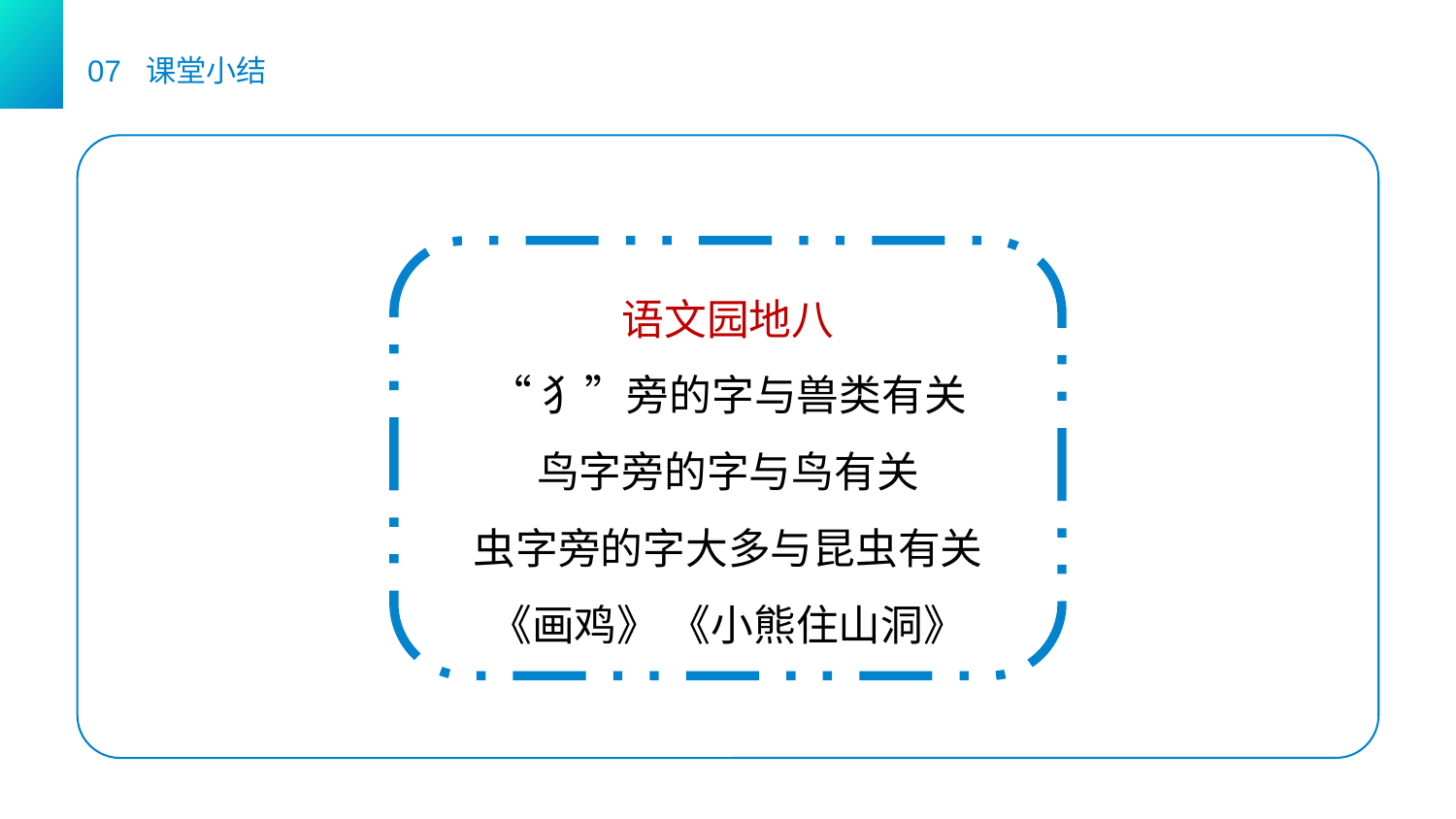

07  课堂小结
语文园地八
“犭”旁的字与兽类有关
鸟字旁的字与鸟有关
虫字旁的字大多与昆虫有关
《画鸡》 《小熊住山洞》